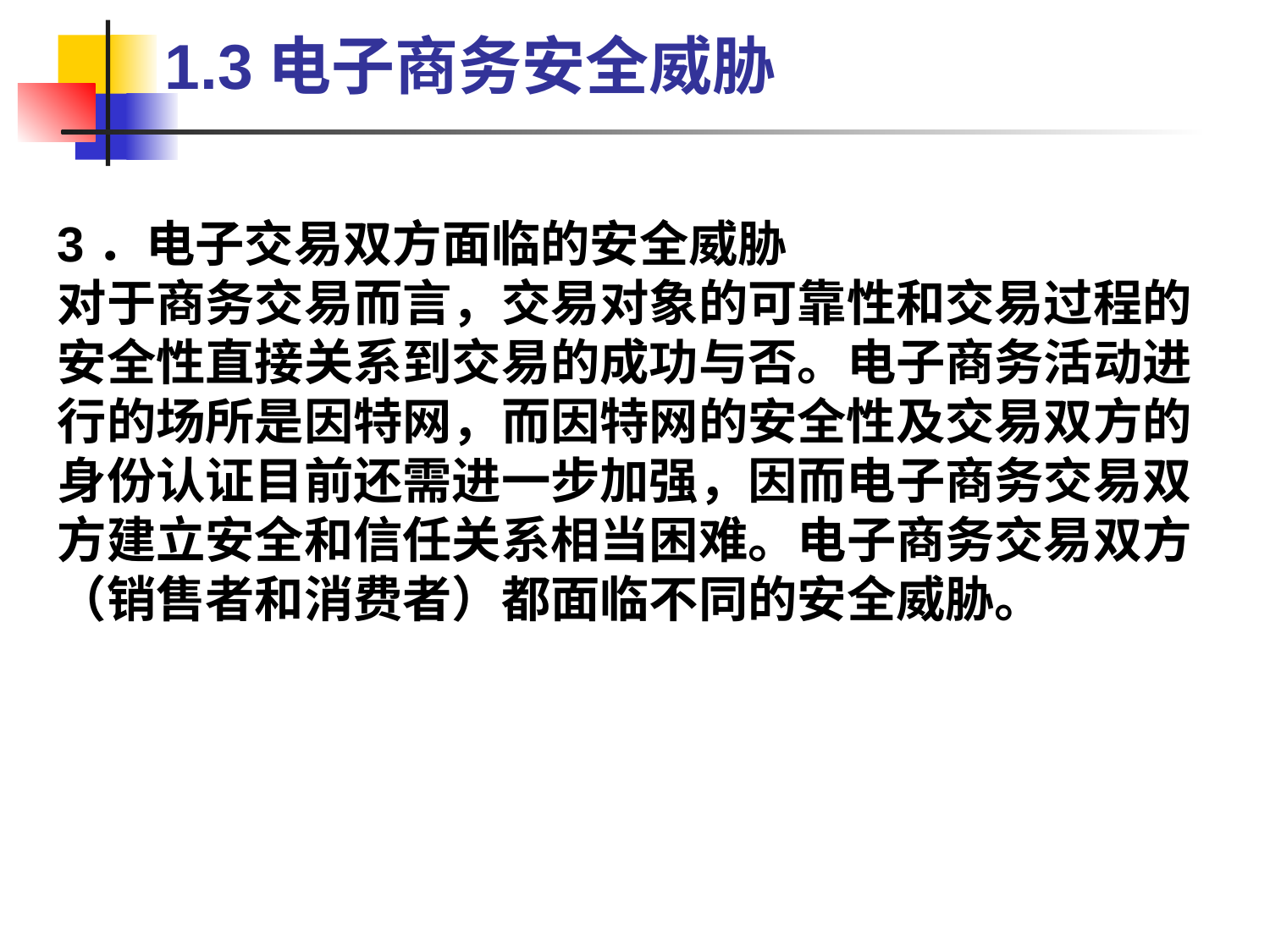

1.3电子商务安全威胁
3．电子交易双方面临的安全威胁
对于商务交易而言，交易对象的可靠性和交易过程的安全性直接关系到交易的成功与否。电子商务活动进行的场所是因特网，而因特网的安全性及交易双方的身份认证目前还需进一步加强，因而电子商务交易双方建立安全和信任关系相当困难。电子商务交易双方（销售者和消费者）都面临不同的安全威胁。